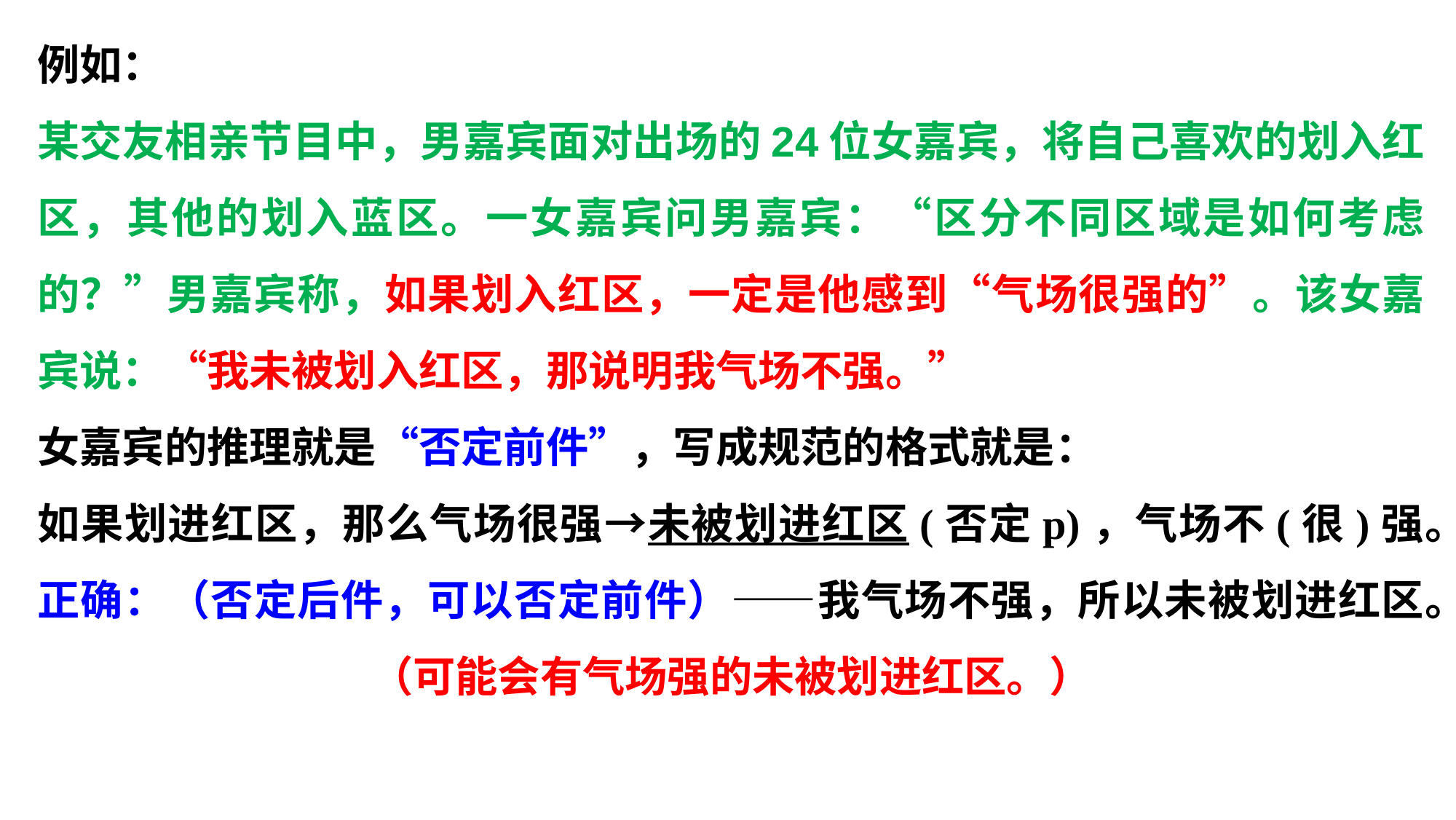

例如：
某交友相亲节目中，男嘉宾面对出场的24位女嘉宾，将自己喜欢的划入红区，其他的划入蓝区。一女嘉宾问男嘉宾：“区分不同区域是如何考虑的？”男嘉宾称，如果划入红区，一定是他感到“气场很强的”。该女嘉宾说：“我未被划入红区，那说明我气场不强。”
女嘉宾的推理就是“否定前件”，写成规范的格式就是：
如果划进红区，那么气场很强→未被划进红区(否定p)，气场不(很)强。
正确：（否定后件，可以否定前件）——我气场不强，所以未被划进红区。
（可能会有气场强的未被划进红区。）